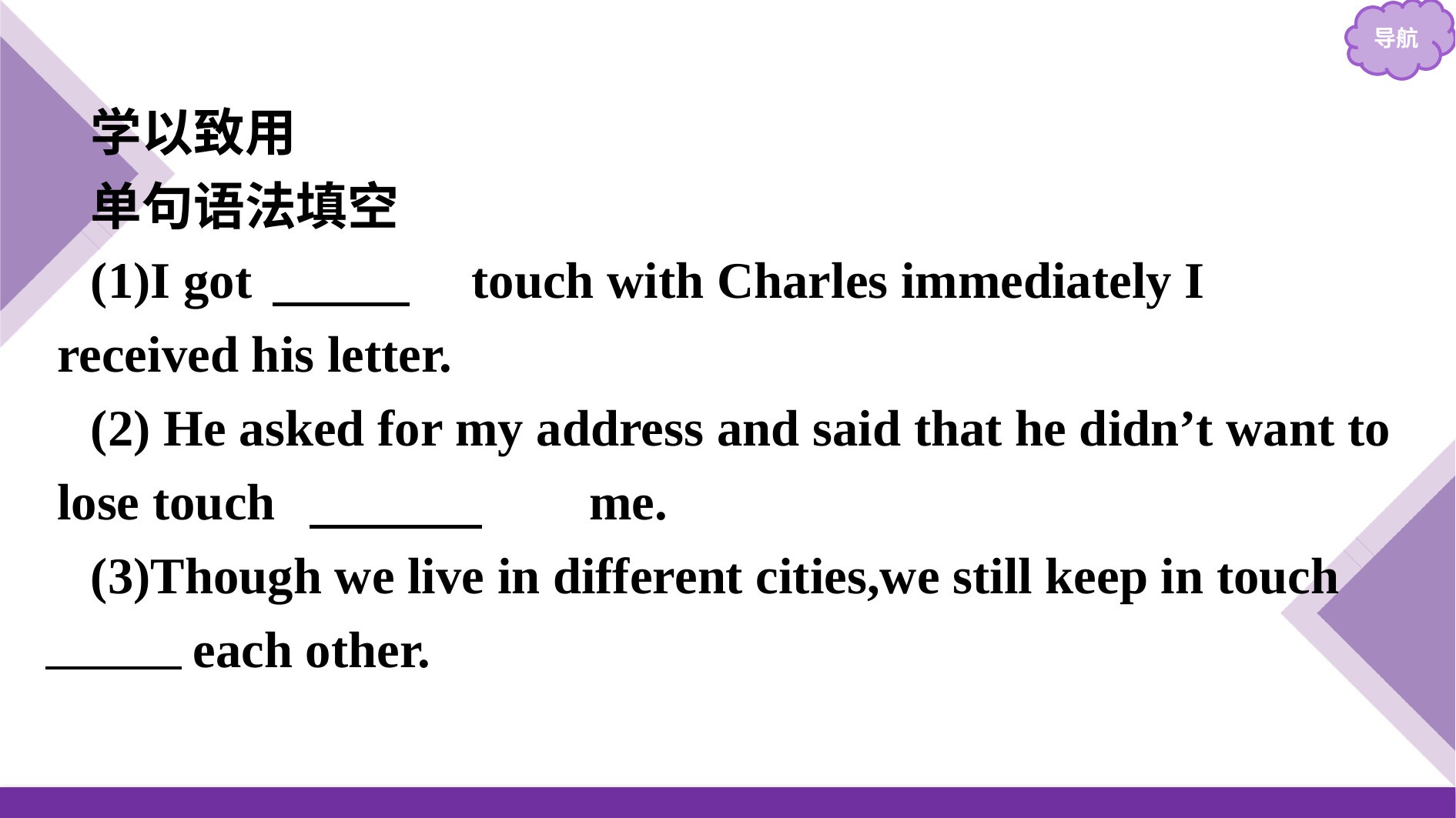

学以致用
单句语法填空
(1)I got 　in　 touch with Charles immediately I received his letter.
(2) He asked for my address and said that he didn’t want to lose touch 　with　　me.
(3)Though we live in different cities,we still keep in touch with   each other.